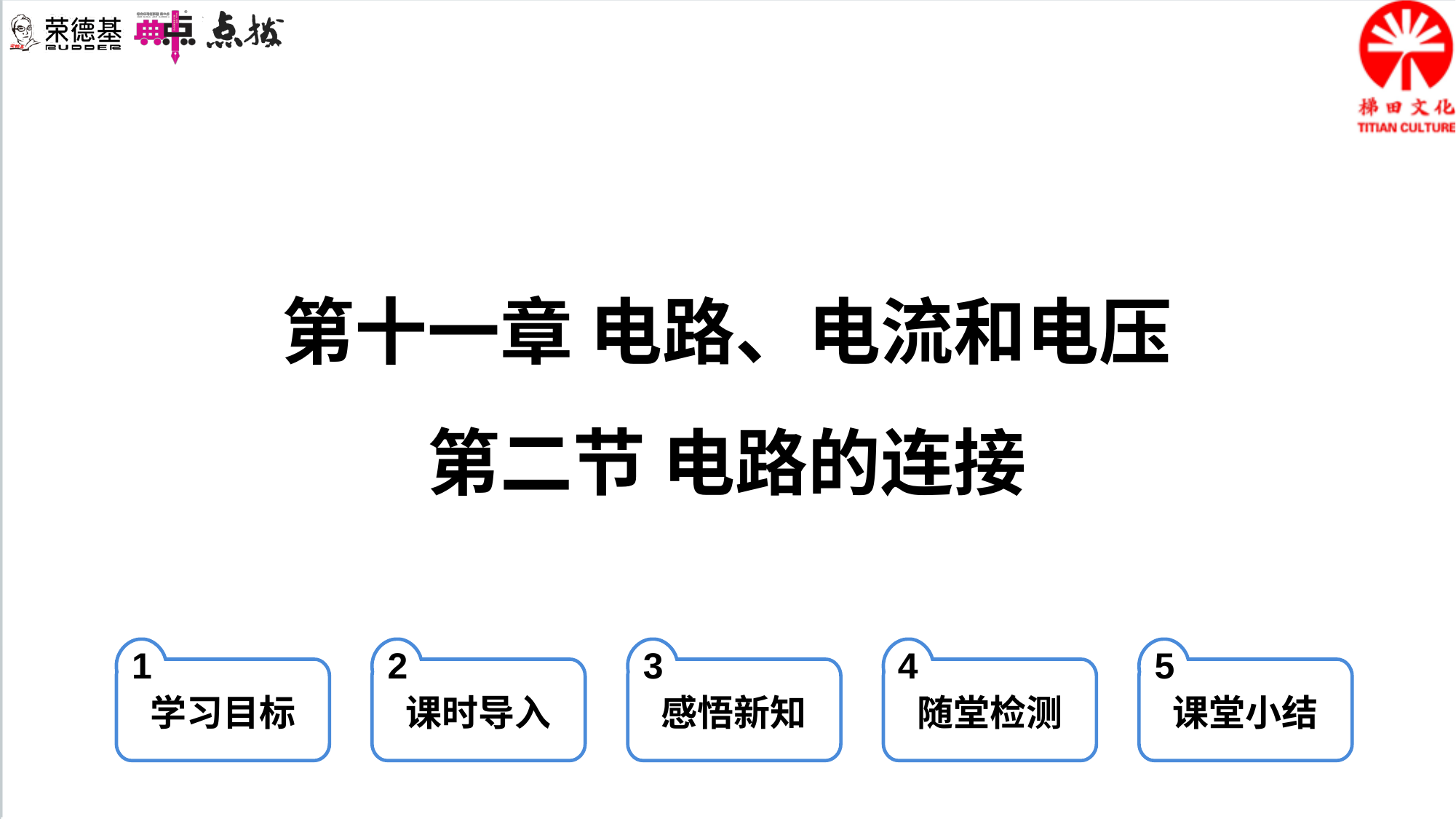

第十一章 电路、电流和电压
第二节 电路的连接
1

学习目标
2

课时导入
3

感悟新知
4

随堂检测
5

课堂小结